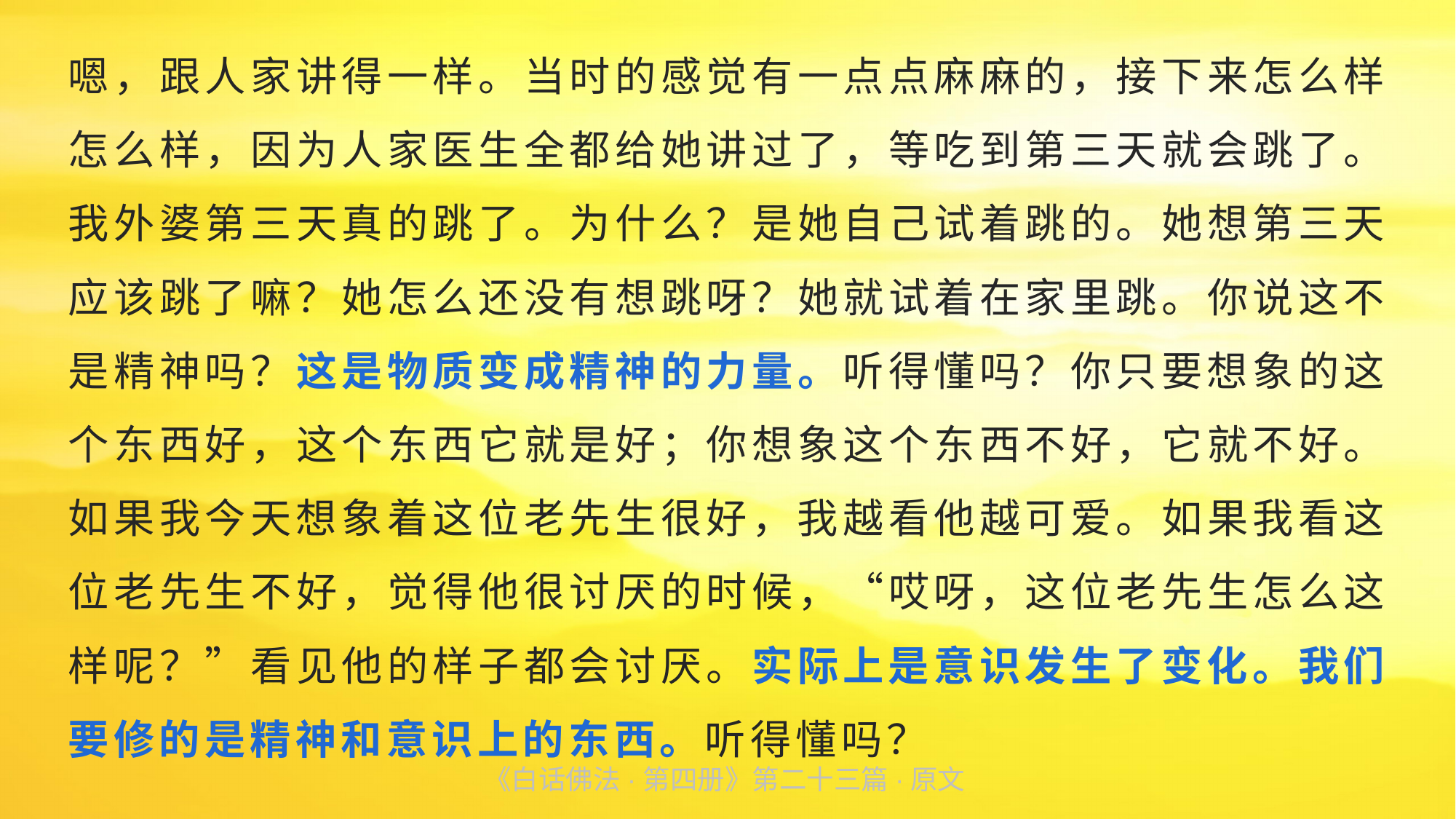

嗯，跟人家讲得一样。当时的感觉有一点点麻麻的，接下来怎么样怎么样，因为人家医生全都给她讲过了，等吃到第三天就会跳了。我外婆第三天真的跳了。为什么？是她自己试着跳的。她想第三天应该跳了嘛？她怎么还没有想跳呀？她就试着在家里跳。你说这不是精神吗？这是物质变成精神的力量。听得懂吗？你只要想象的这个东西好，这个东西它就是好；你想象这个东西不好，它就不好。如果我今天想象着这位老先生很好，我越看他越可爱。如果我看这位老先生不好，觉得他很讨厌的时候，“哎呀，这位老先生怎么这样呢？”看见他的样子都会讨厌。实际上是意识发生了变化。我们要修的是精神和意识上的东西。听得懂吗？
《白话佛法·第四册》第二十三篇·原文